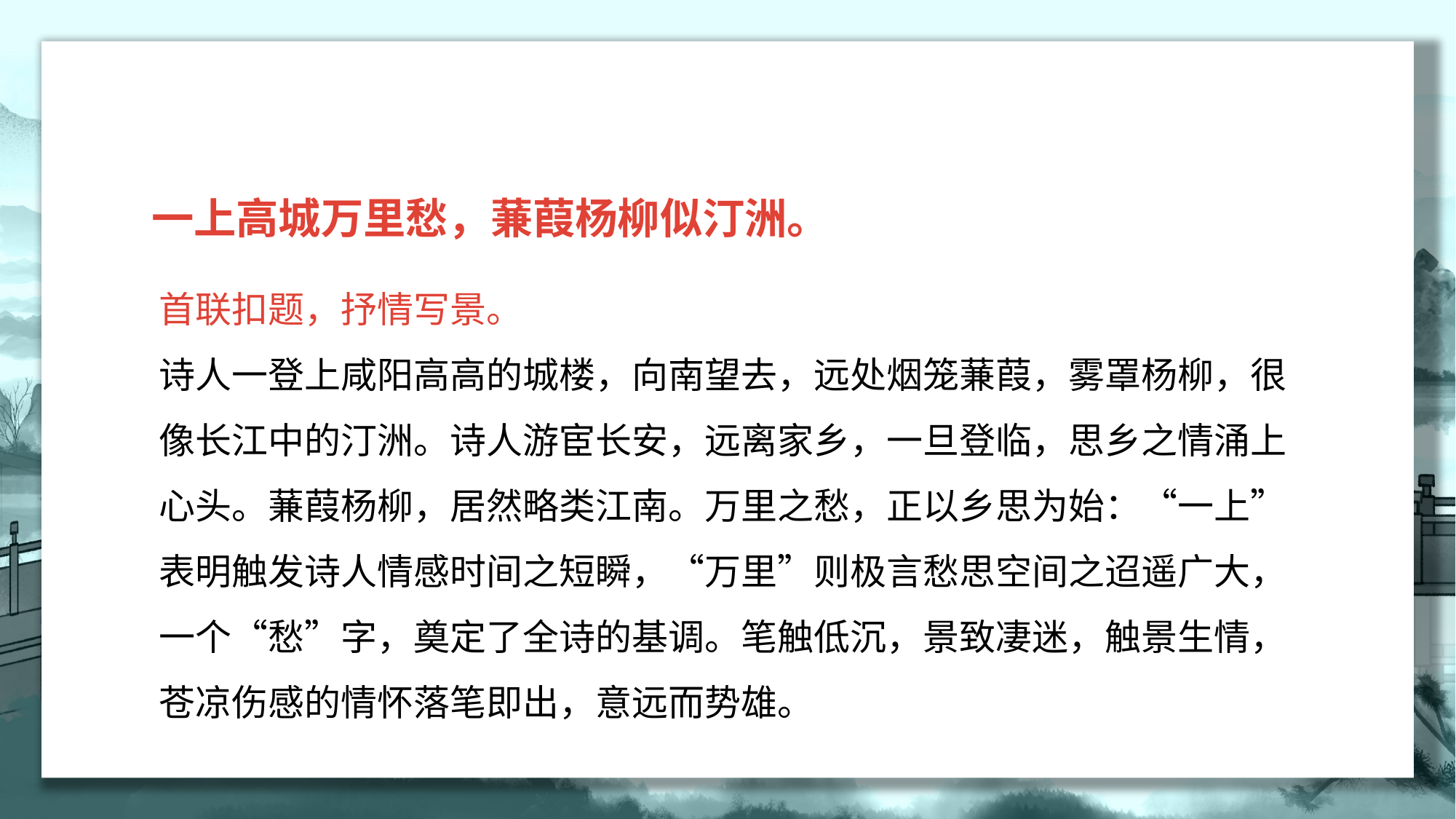

一上高城万里愁，蒹葭杨柳似汀洲。
首联扣题，抒情写景。
诗人一登上咸阳高高的城楼，向南望去，远处烟笼蒹葭，雾罩杨柳，很像长江中的汀洲。诗人游宦长安，远离家乡，一旦登临，思乡之情涌上心头。蒹葭杨柳，居然略类江南。万里之愁，正以乡思为始：“一上”表明触发诗人情感时间之短瞬，“万里”则极言愁思空间之迢遥广大，一个“愁”字，奠定了全诗的基调。笔触低沉，景致凄迷，触景生情，苍凉伤感的情怀落笔即出，意远而势雄。